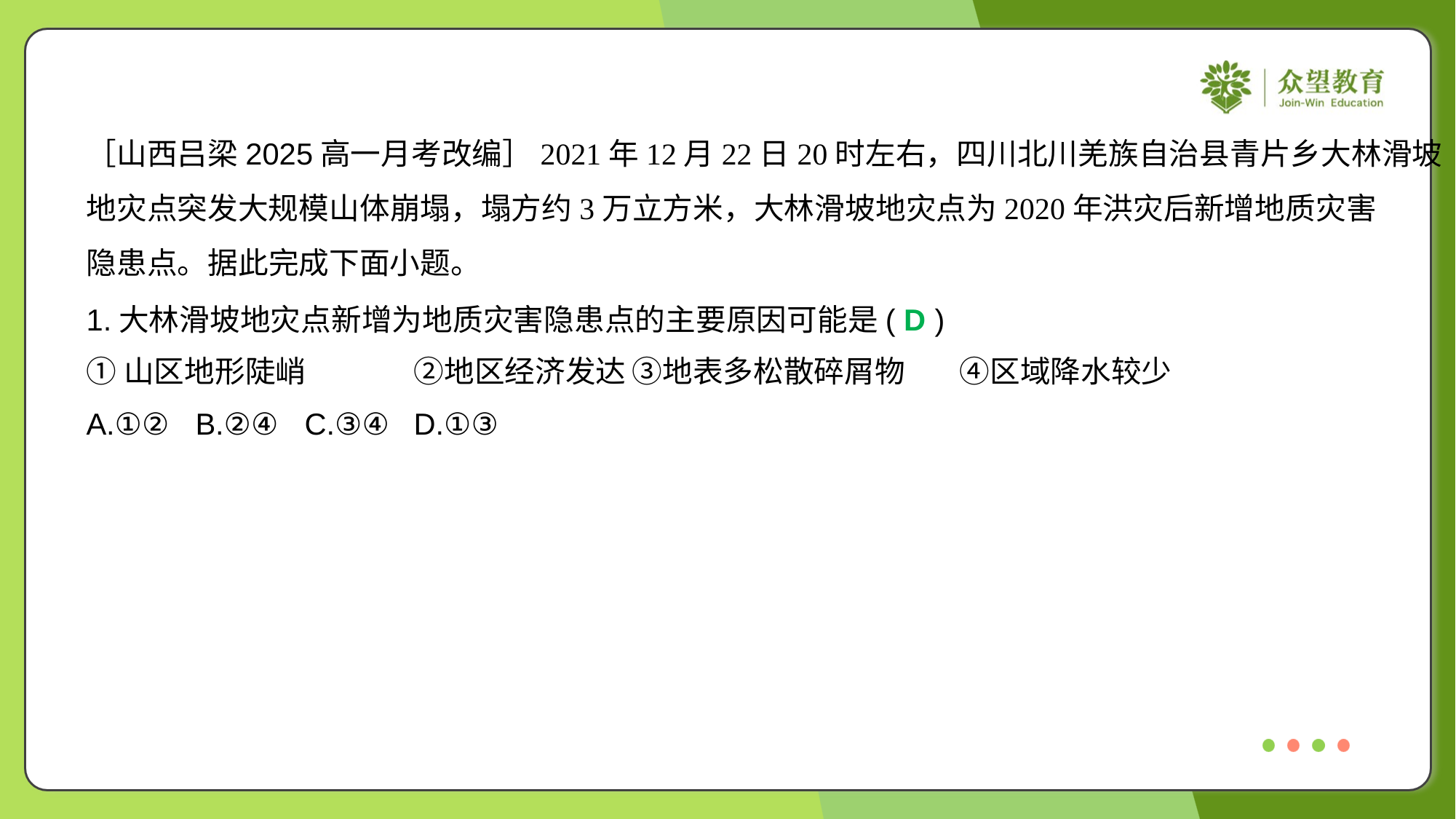

［山西吕梁2025高一月考改编］2021年12月22日20时左右，四川北川羌族自治县青片乡大林滑坡
地灾点突发大规模山体崩塌，塌方约3万立方米，大林滑坡地灾点为2020年洪灾后新增地质灾害
隐患点。据此完成下面小题。
1.大林滑坡地灾点新增为地质灾害隐患点的主要原因可能是(     )
D
①山区地形陡峭	②地区经济发达	③地表多松散碎屑物	④区域降水较少
A.①②	B.②④	C.③④	D.①③